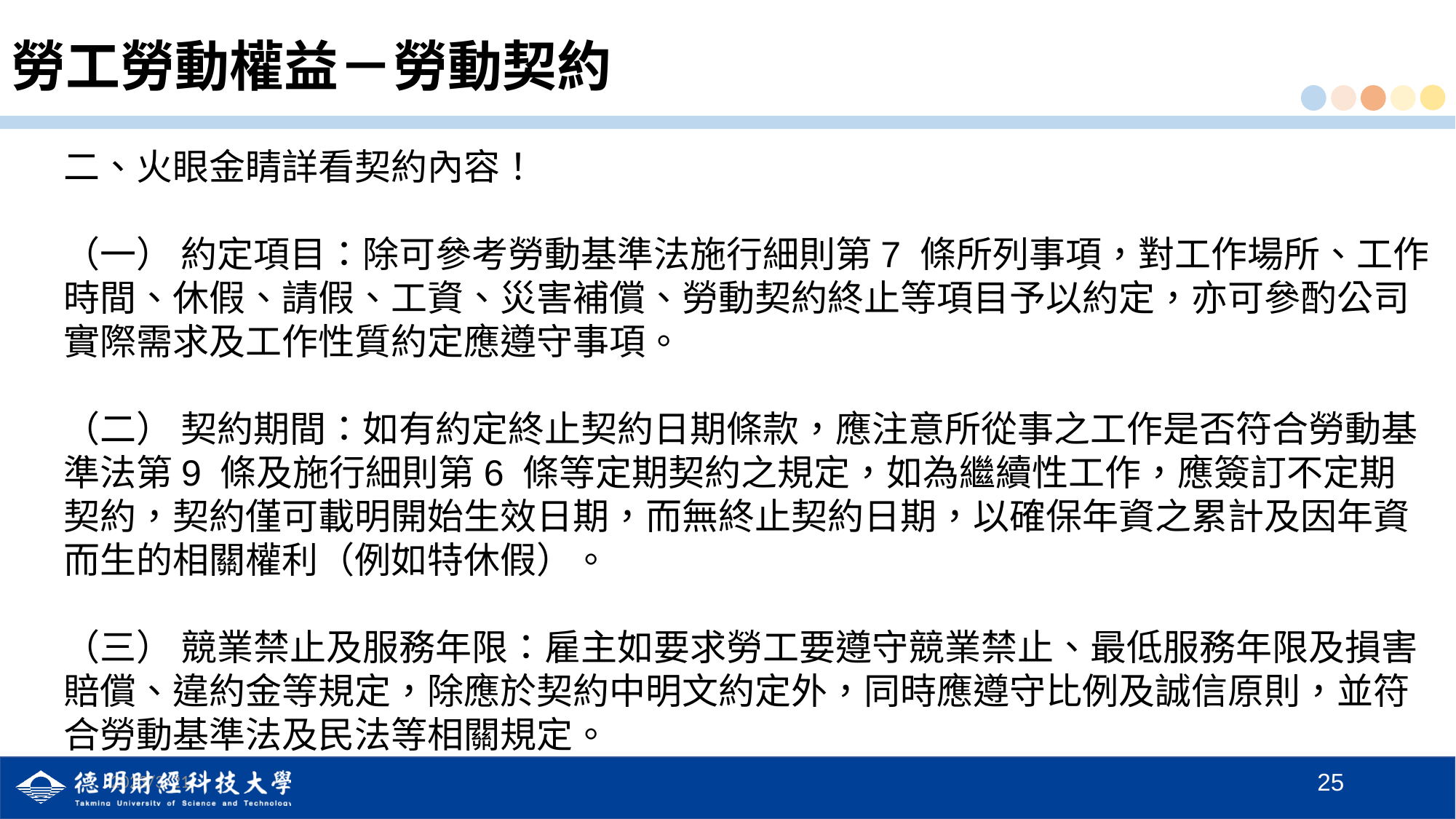

# 勞工勞動權益－勞動契約
二、火眼金睛詳看契約內容！

（一） 約定項目：除可參考勞動基準法施行細則第7 條所列事項，對工作場所、工作時間、休假、請假、工資、災害補償、勞動契約終止等項目予以約定，亦可參酌公司實際需求及工作性質約定應遵守事項。

（二） 契約期間：如有約定終止契約日期條款，應注意所從事之工作是否符合勞動基準法第9 條及施行細則第6 條等定期契約之規定，如為繼續性工作，應簽訂不定期契約，契約僅可載明開始生效日期，而無終止契約日期，以確保年資之累計及因年資而生的相關權利（例如特休假）。

（三） 競業禁止及服務年限：雇主如要求勞工要遵守競業禁止、最低服務年限及損害賠償、違約金等規定，除應於契約中明文約定外，同時應遵守比例及誠信原則，並符合勞動基準法及民法等相關規定。

25